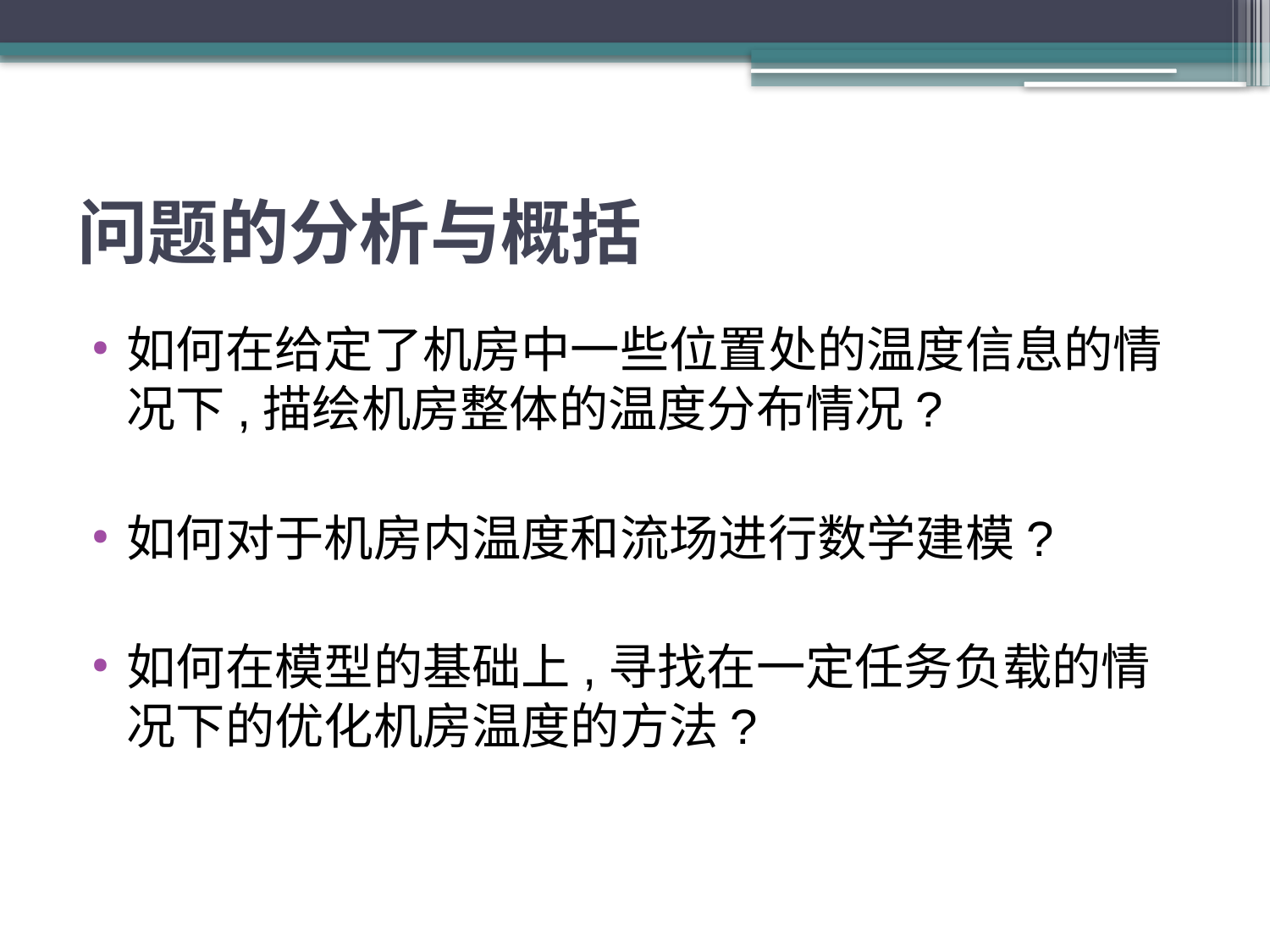

# 问题的分析与概括
如何在给定了机房中一些位置处的温度信息的情况下,描绘机房整体的温度分布情况?

如何对于机房内温度和流场进行数学建模?

如何在模型的基础上,寻找在一定任务负载的情况下的优化机房温度的方法?